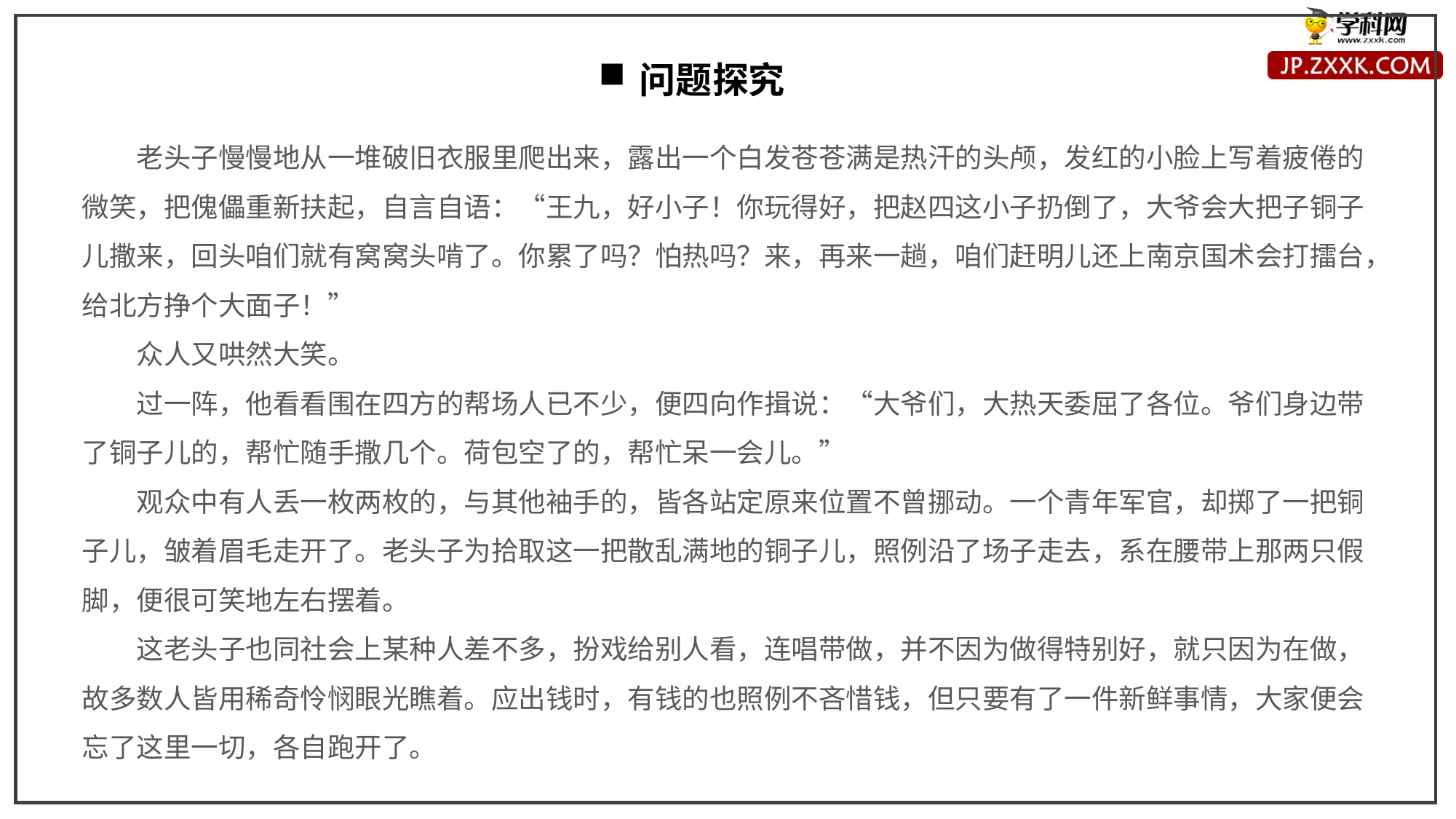

问题探究
老头子慢慢地从一堆破旧衣服里爬出来，露出一个白发苍苍满是热汗的头颅，发红的小脸上写着疲倦的微笑，把傀儡重新扶起，自言自语：“王九，好小子！你玩得好，把赵四这小子扔倒了，大爷会大把子铜子儿撒来，回头咱们就有窝窝头啃了。你累了吗？怕热吗？来，再来一趟，咱们赶明儿还上南京国术会打擂台，给北方挣个大面子！”
众人又哄然大笑。
过一阵，他看看围在四方的帮场人已不少，便四向作揖说：“大爷们，大热天委屈了各位。爷们身边带了铜子儿的，帮忙随手撒几个。荷包空了的，帮忙呆一会儿。”
观众中有人丢一枚两枚的，与其他袖手的，皆各站定原来位置不曾挪动。一个青年军官，却掷了一把铜子儿，皱着眉毛走开了。老头子为拾取这一把散乱满地的铜子儿，照例沿了场子走去，系在腰带上那两只假脚，便很可笑地左右摆着。
这老头子也同社会上某种人差不多，扮戏给别人看，连唱带做，并不因为做得特别好，就只因为在做，故多数人皆用稀奇怜悯眼光瞧着。应出钱时，有钱的也照例不吝惜钱，但只要有了一件新鲜事情，大家便会忘了这里一切，各自跑开了。